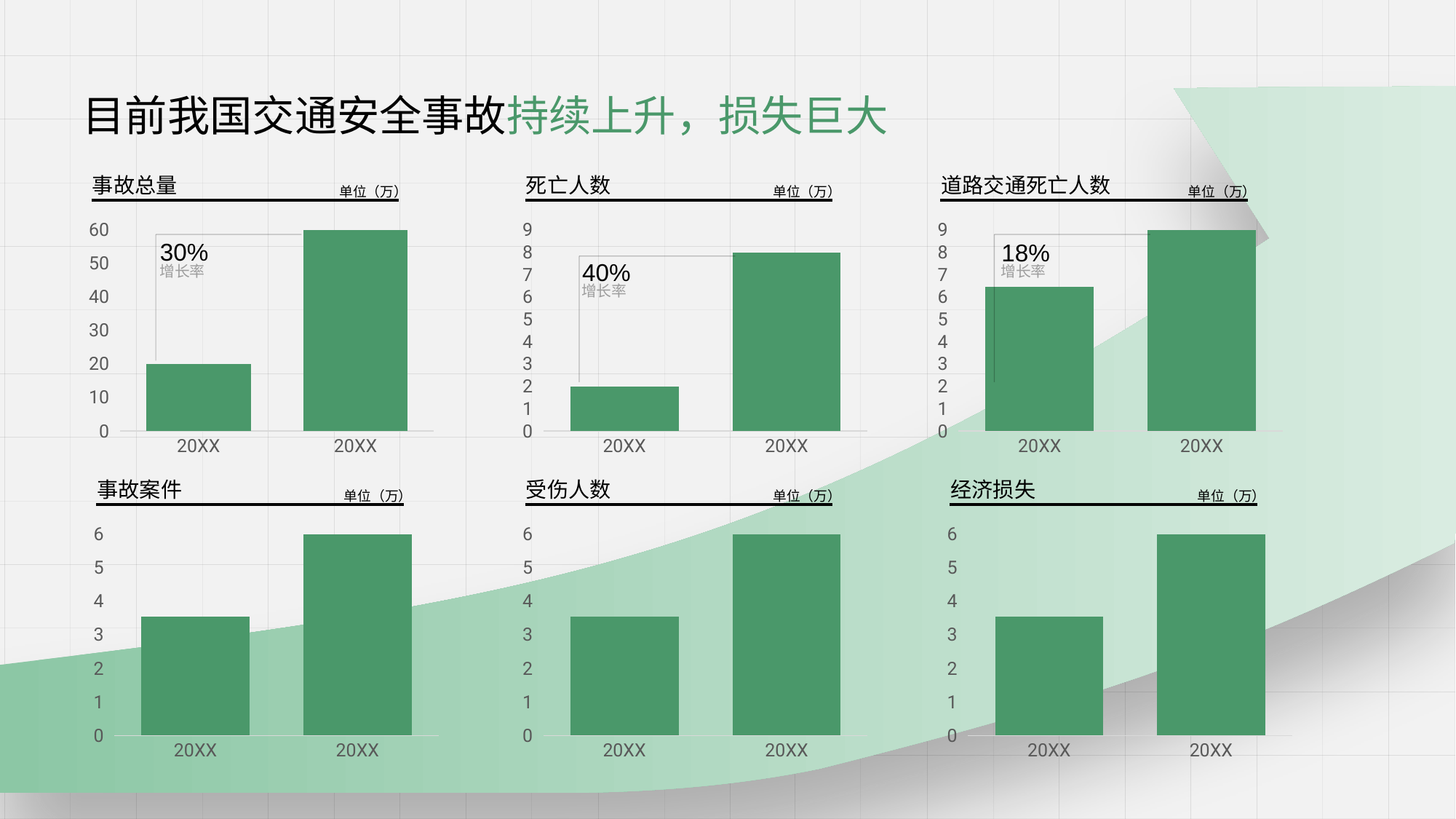

目前我国交通安全事故持续上升，损失巨大

事故总量
死亡人数
道路交通死亡人数
单位（万）
单位（万）
单位（万）

### Chart

| Category | 系列 1 |
|---|---|
| 20XX | 20.0 |
| 20XX | 60.0 |

### Chart

| Category | 系列 1 |
|---|---|
| 20XX | 2.0 |
| 20XX | 8.0 |

### Chart

| Category | 系列 1 |
|---|---|
| 20XX | 6.4454 |
| 20XX | 9.5665 |
30%
18%
40%
增长率
增长率
增长率
事故案件
受伤人数
经济损失
单位（万）
单位（万）
单位（万）

### Chart

| Category | 系列 1 |
|---|---|
| 20XX | 3.5445 |
| 20XX | 6.4545 |

### Chart

| Category | 系列 1 |
|---|---|
| 20XX | 3.5445 |
| 20XX | 6.4545 |

### Chart

| Category | 系列 1 |
|---|---|
| 20XX | 3.5445 |
| 20XX | 6.4545 |